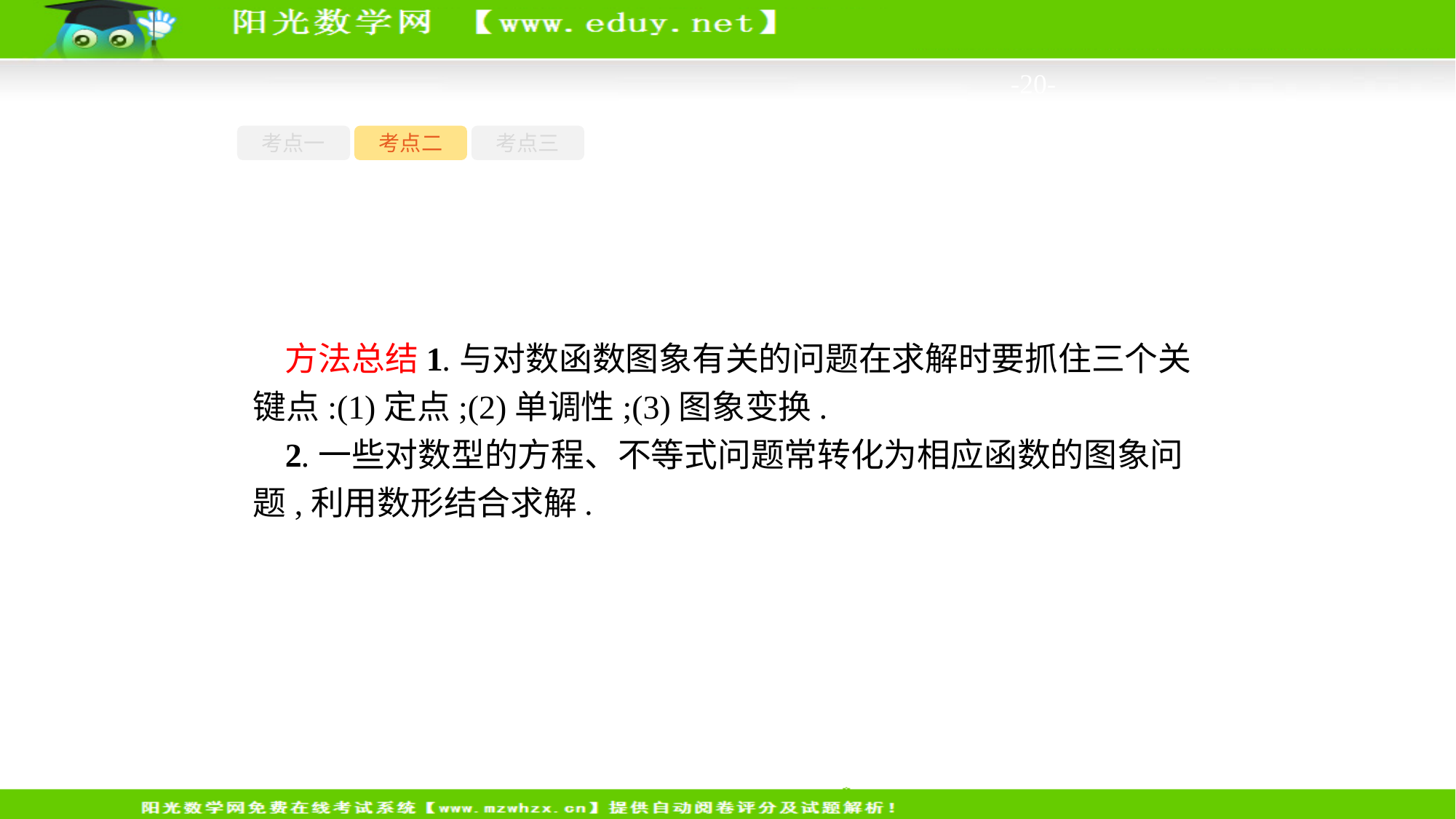

-20-
考点一
考点二
考点三
方法总结1.与对数函数图象有关的问题在求解时要抓住三个关键点:(1)定点;(2)单调性;(3)图象变换.
2.一些对数型的方程、不等式问题常转化为相应函数的图象问题,利用数形结合求解.